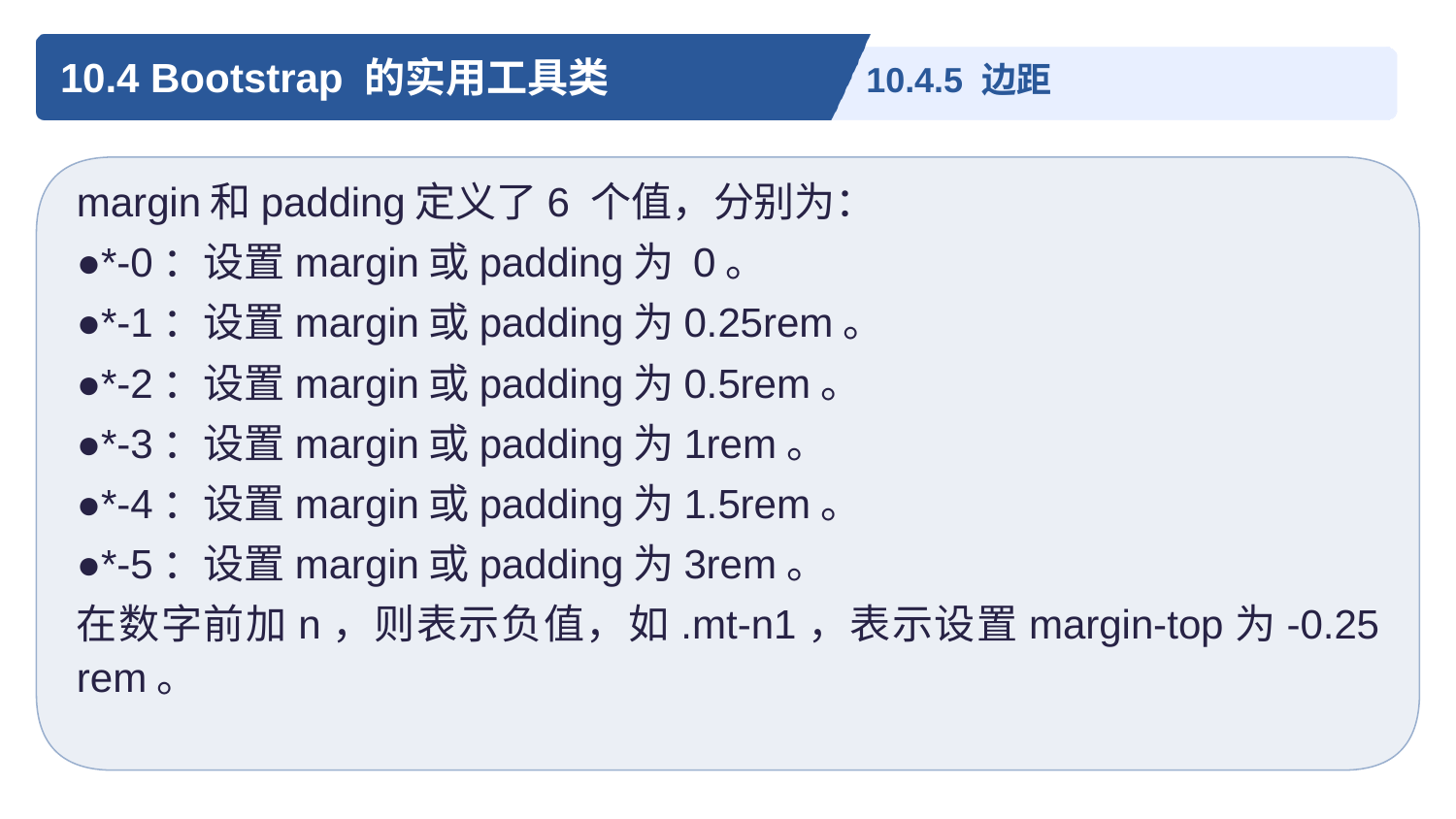

10.4 Bootstrap 的实用工具类
10.4.5 边距

margin和padding定义了6 个值，分别为：
●*-0：设置margin或padding为 0。
●*-1：设置margin或padding为0.25rem。
●*-2：设置margin或padding为0.5rem。
●*-3：设置margin或padding为1rem。
●*-4：设置margin或padding为1.5rem。
●*-5：设置margin或padding为3rem。
在数字前加n，则表示负值，如.mt-n1，表示设置margin-top为-0.25 rem。